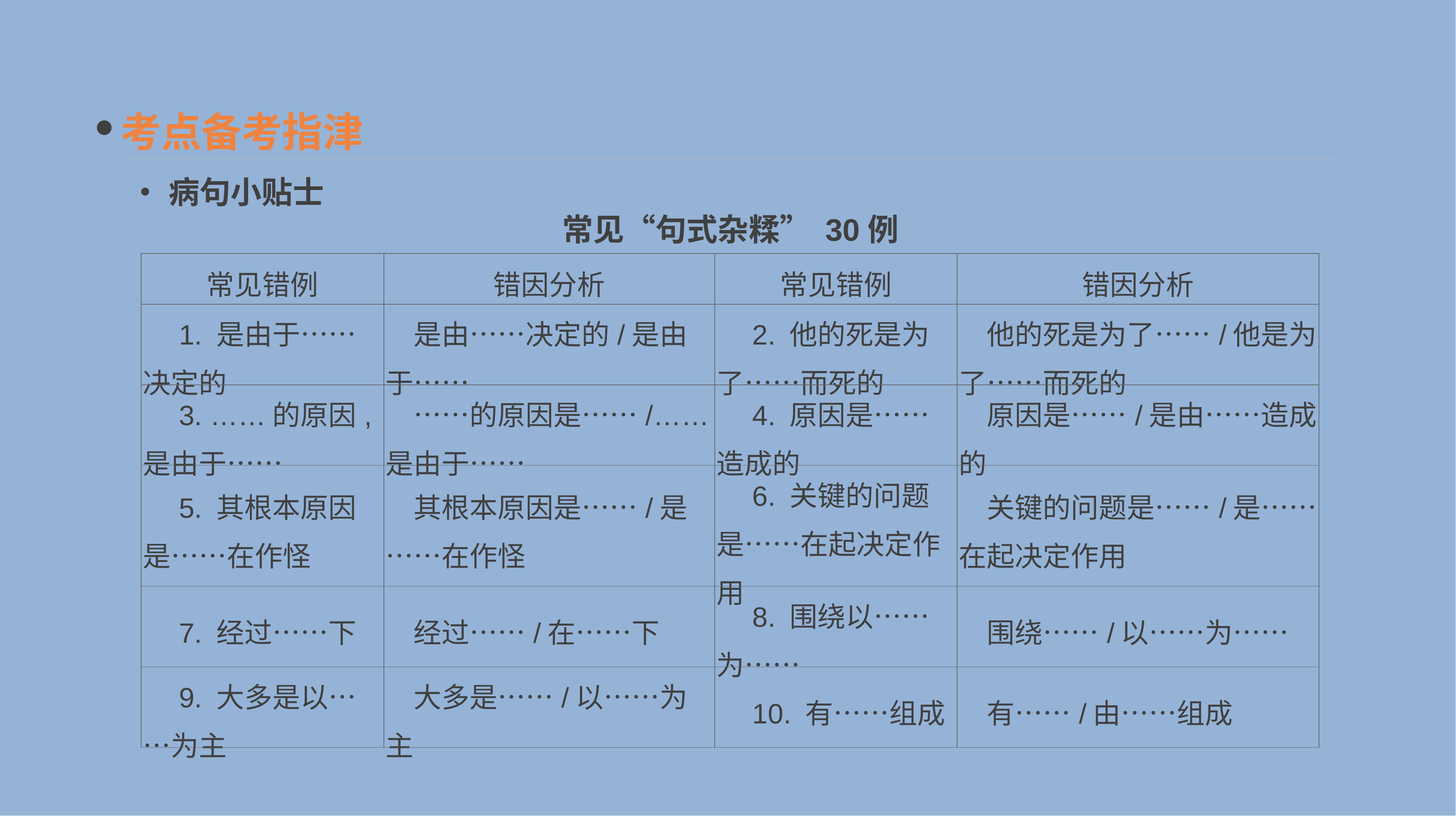

考点备考指津

•病句小贴士
常见“句式杂糅” 30例
| 常见错例 | 错因分析 | 常见错例 | 错因分析 |
| --- | --- | --- | --- |
| 1. 是由于……决定的 | 是由……决定的/是由于…… | 2. 他的死是为了……而死的 | 他的死是为了……/他是为了……而死的 |
| 3. ……的原因,是由于…… | ……的原因是……/……是由于…… | 4. 原因是……造成的 | 原因是……/是由……造成的 |
| 5. 其根本原因是……在作怪 | 其根本原因是……/是……在作怪 | 6. 关键的问题是……在起决定作用 | 关键的问题是……/是……在起决定作用 |
| 7. 经过……下 | 经过……/在……下 | 8. 围绕以……为…… | 围绕……/以……为…… |
| 9. 大多是以……为主 | 大多是……/以……为主 | 10. 有……组成 | 有……/由……组成 |